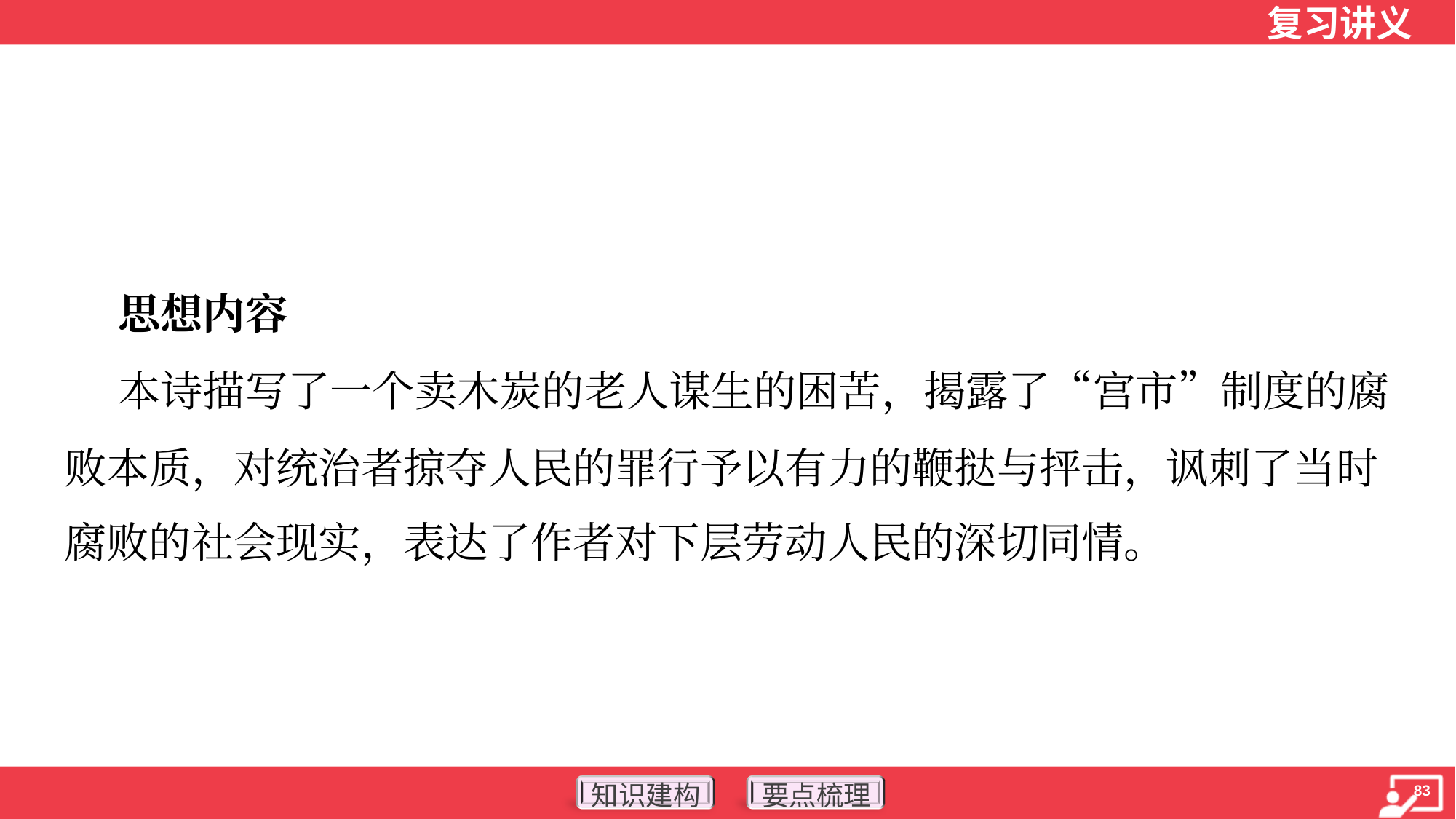

思想内容
    本诗描写了一个卖木炭的老人谋生的困苦，揭露了“宫市”制度的腐
败本质，对统治者掠夺人民的罪行予以有力的鞭挞与抨击，讽刺了当时
腐败的社会现实，表达了作者对下层劳动人民的深切同情。